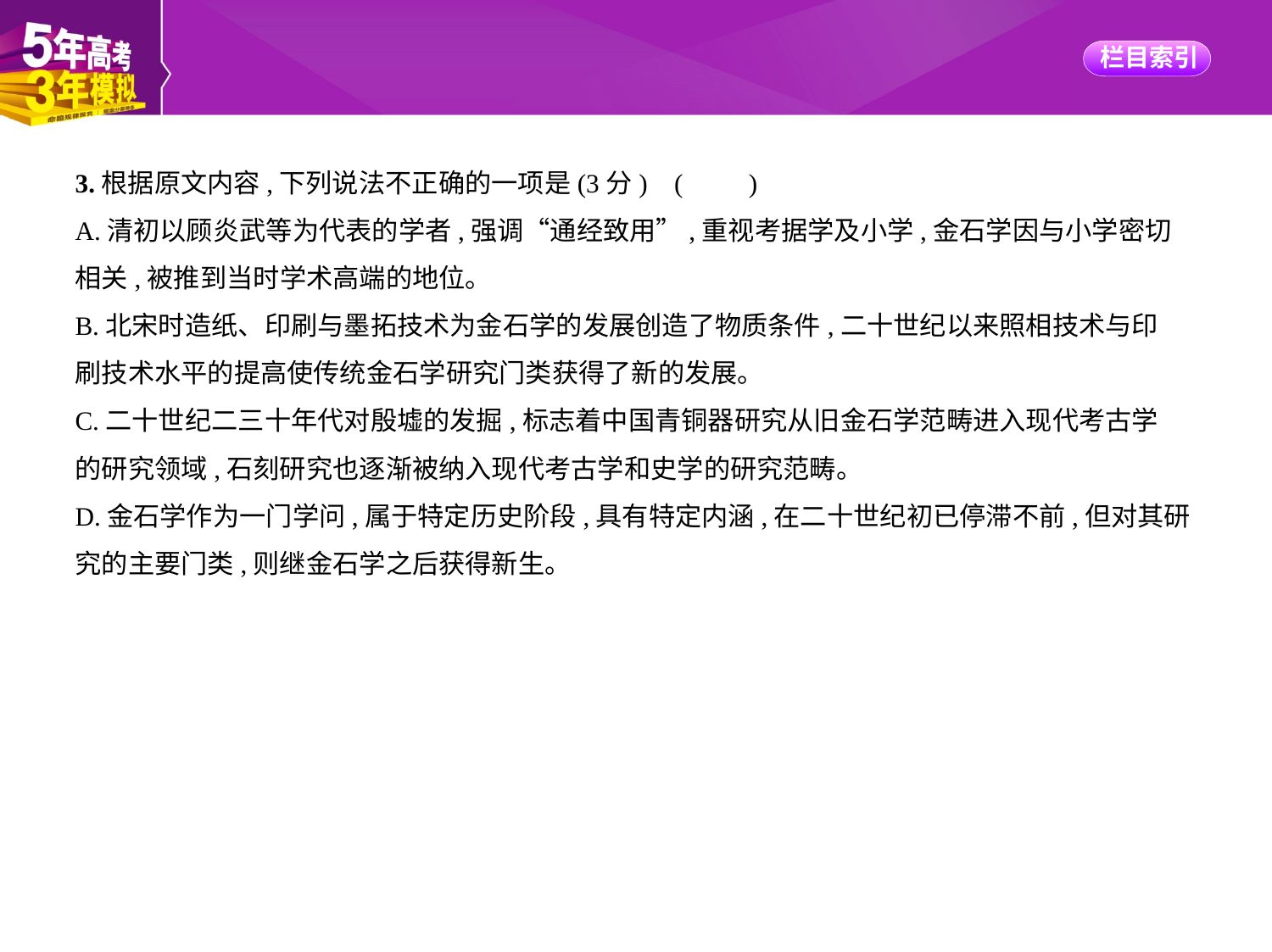

3.根据原文内容,下列说法不正确的一项是(3分) (　　)
A.清初以顾炎武等为代表的学者,强调“通经致用”,重视考据学及小学,金石学因与小学密切
相关,被推到当时学术高端的地位。
B.北宋时造纸、印刷与墨拓技术为金石学的发展创造了物质条件,二十世纪以来照相技术与印
刷技术水平的提高使传统金石学研究门类获得了新的发展。
C.二十世纪二三十年代对殷墟的发掘,标志着中国青铜器研究从旧金石学范畴进入现代考古学
的研究领域,石刻研究也逐渐被纳入现代考古学和史学的研究范畴。
D.金石学作为一门学问,属于特定历史阶段,具有特定内涵,在二十世纪初已停滞不前,但对其研
究的主要门类,则继金石学之后获得新生。